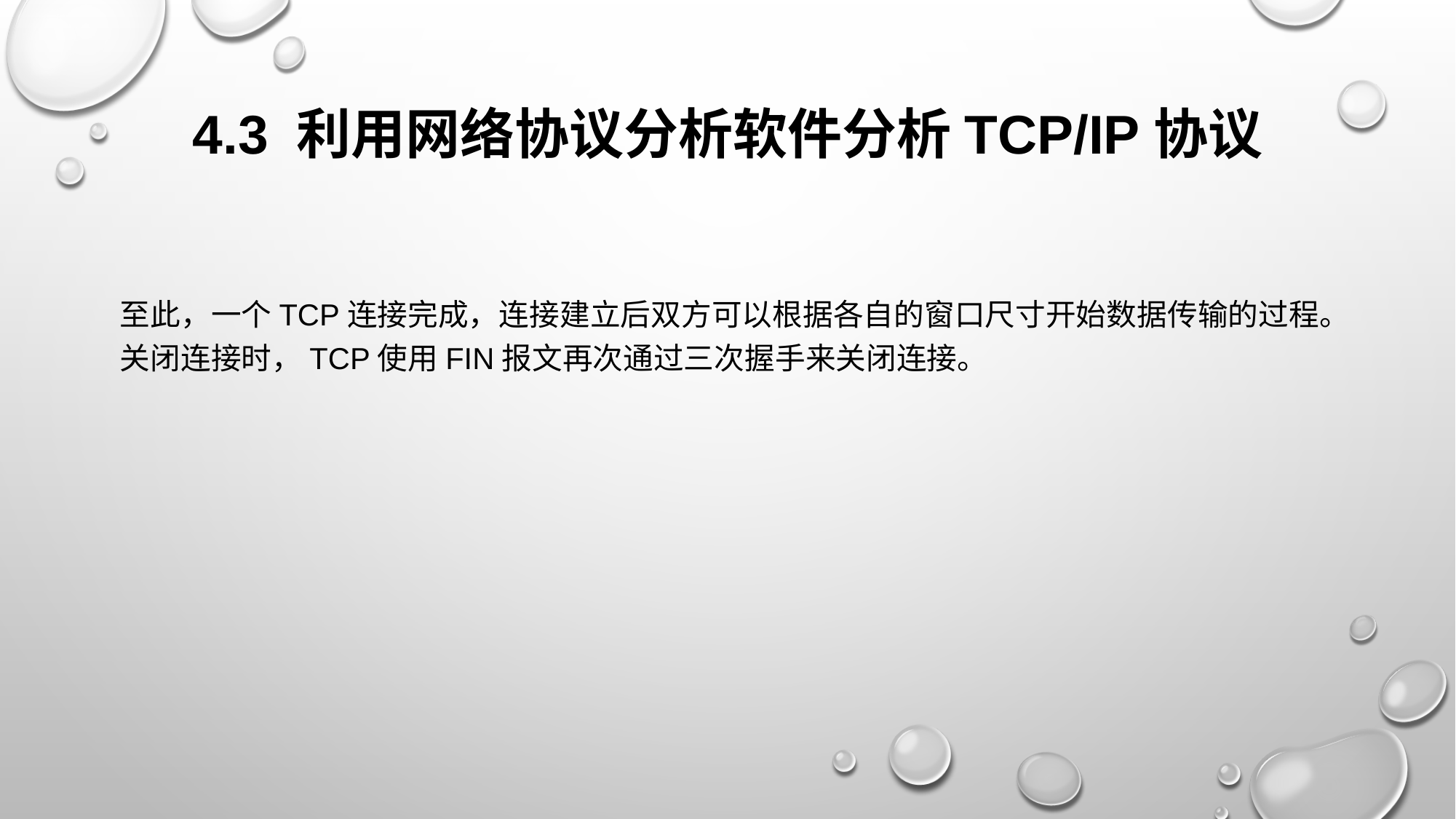

# 4.3 利用网络协议分析软件分析TCP/IP协议
至此，一个TCP连接完成，连接建立后双方可以根据各自的窗口尺寸开始数据传输的过程。关闭连接时，TCP使用FIN报文再次通过三次握手来关闭连接。